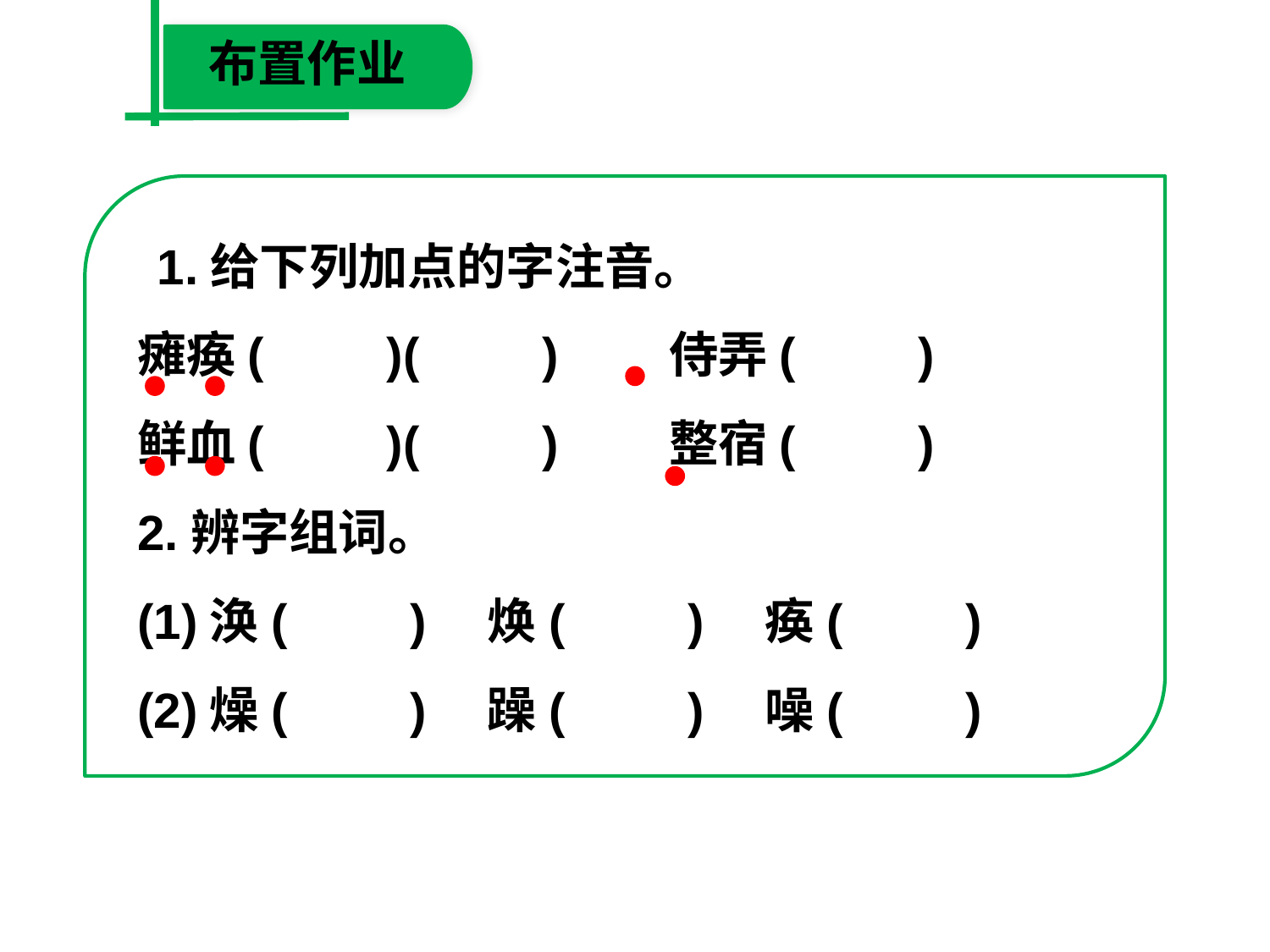

布置作业

　1.给下列加点的字注音。
瘫痪(　　)(　　)　　侍弄(　　)
鲜血(　　)(　　)　　整宿(　　)
2.辨字组词。
(1)涣(　　)　焕(　　)　痪(　　)
(2)燥(　　)　躁(　　)　噪(　　)